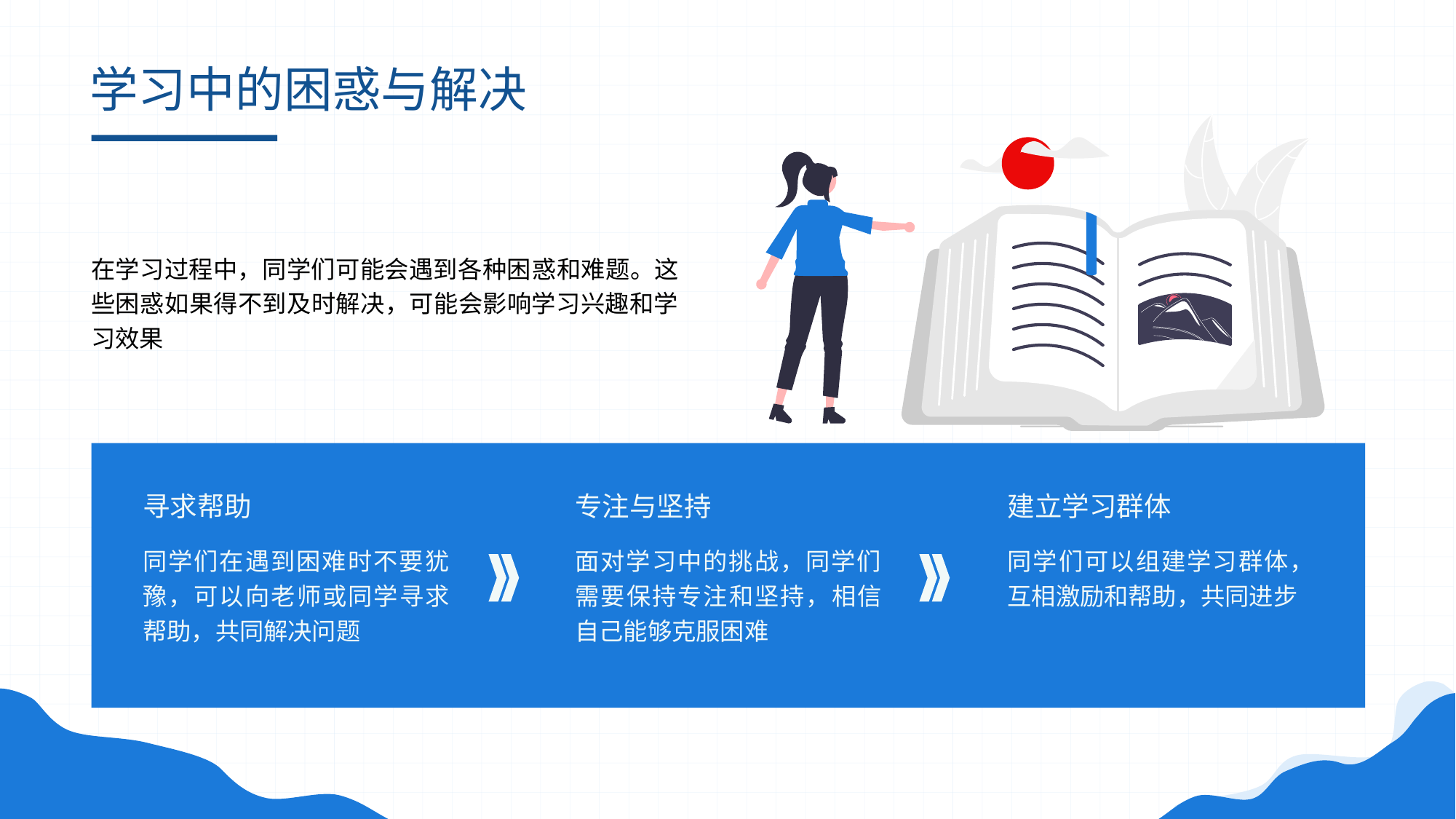

# 学习中的困惑与解决

在学习过程中，同学们可能会遇到各种困惑和难题。这些困惑如果得不到及时解决，可能会影响学习兴趣和学习效果

寻求帮助
专注与坚持
建立学习群体

同学们在遇到困难时不要犹豫，可以向老师或同学寻求帮助，共同解决问题
面对学习中的挑战，同学们需要保持专注和坚持，相信自己能够克服困难
同学们可以组建学习群体，互相激励和帮助，共同进步